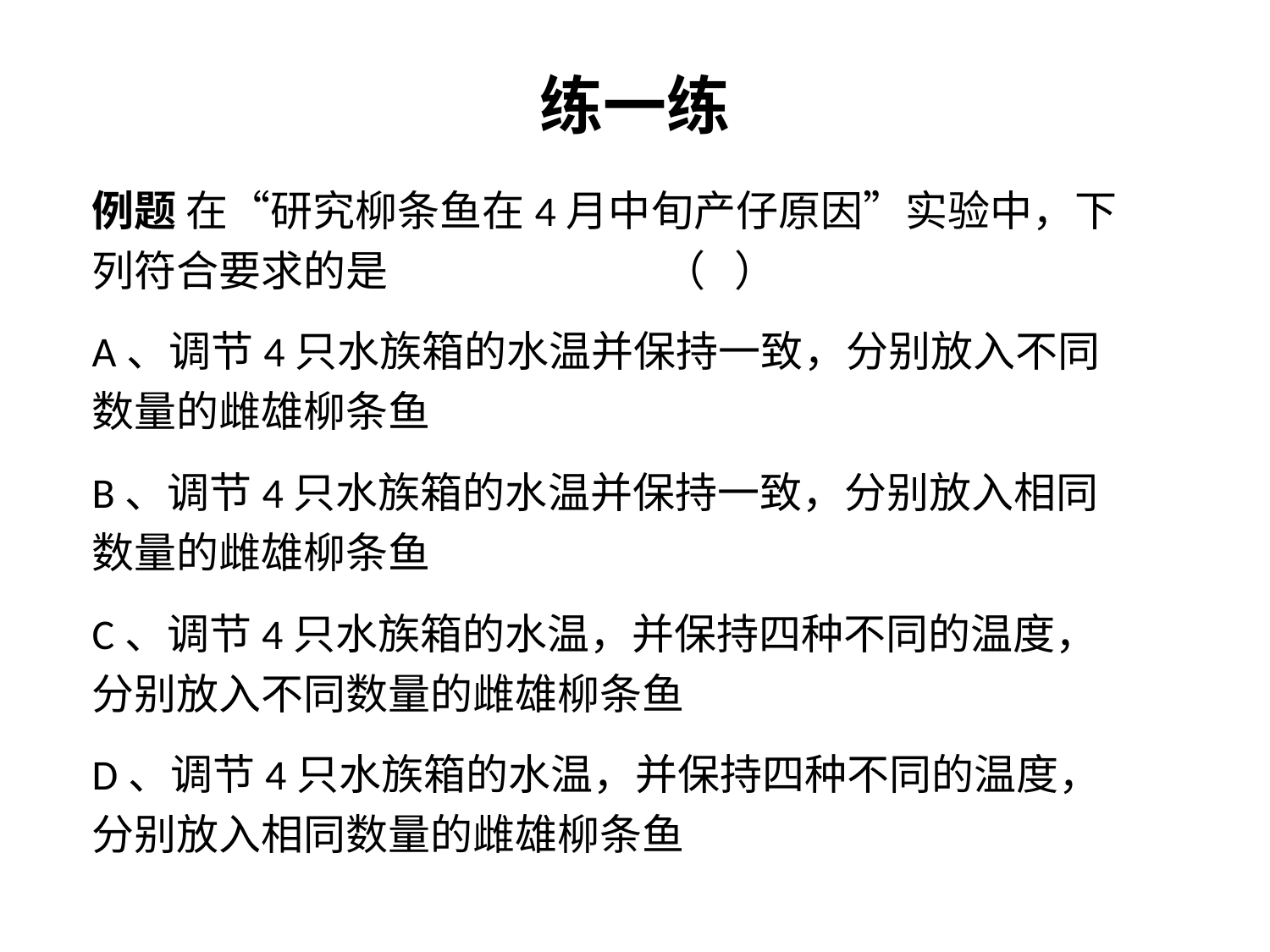

练一练
例题 在“研究柳条鱼在4月中旬产仔原因”实验中，下列符合要求的是                             （   ）
A、调节4只水族箱的水温并保持一致，分别放入不同数量的雌雄柳条鱼
B、调节4只水族箱的水温并保持一致，分别放入相同数量的雌雄柳条鱼
C、调节4只水族箱的水温，并保持四种不同的温度，分别放入不同数量的雌雄柳条鱼
D、调节4只水族箱的水温，并保持四种不同的温度，分别放入相同数量的雌雄柳条鱼